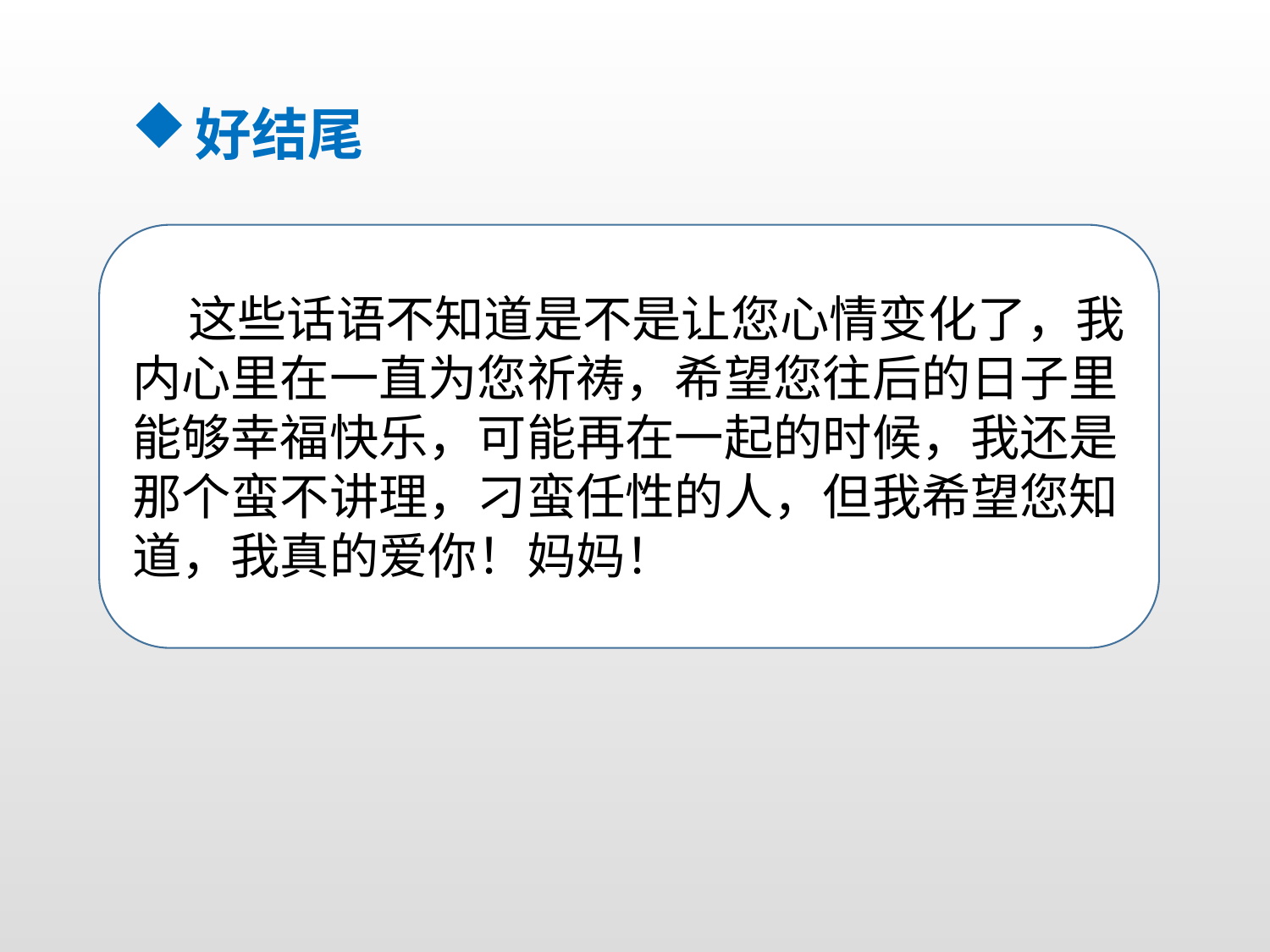

好结尾
    这些话语不知道是不是让您心情变化了，我内心里在一直为您祈祷，希望您往后的日子里能够幸福快乐，可能再在一起的时候，我还是那个蛮不讲理，刁蛮任性的人，但我希望您知道，我真的爱你！妈妈！